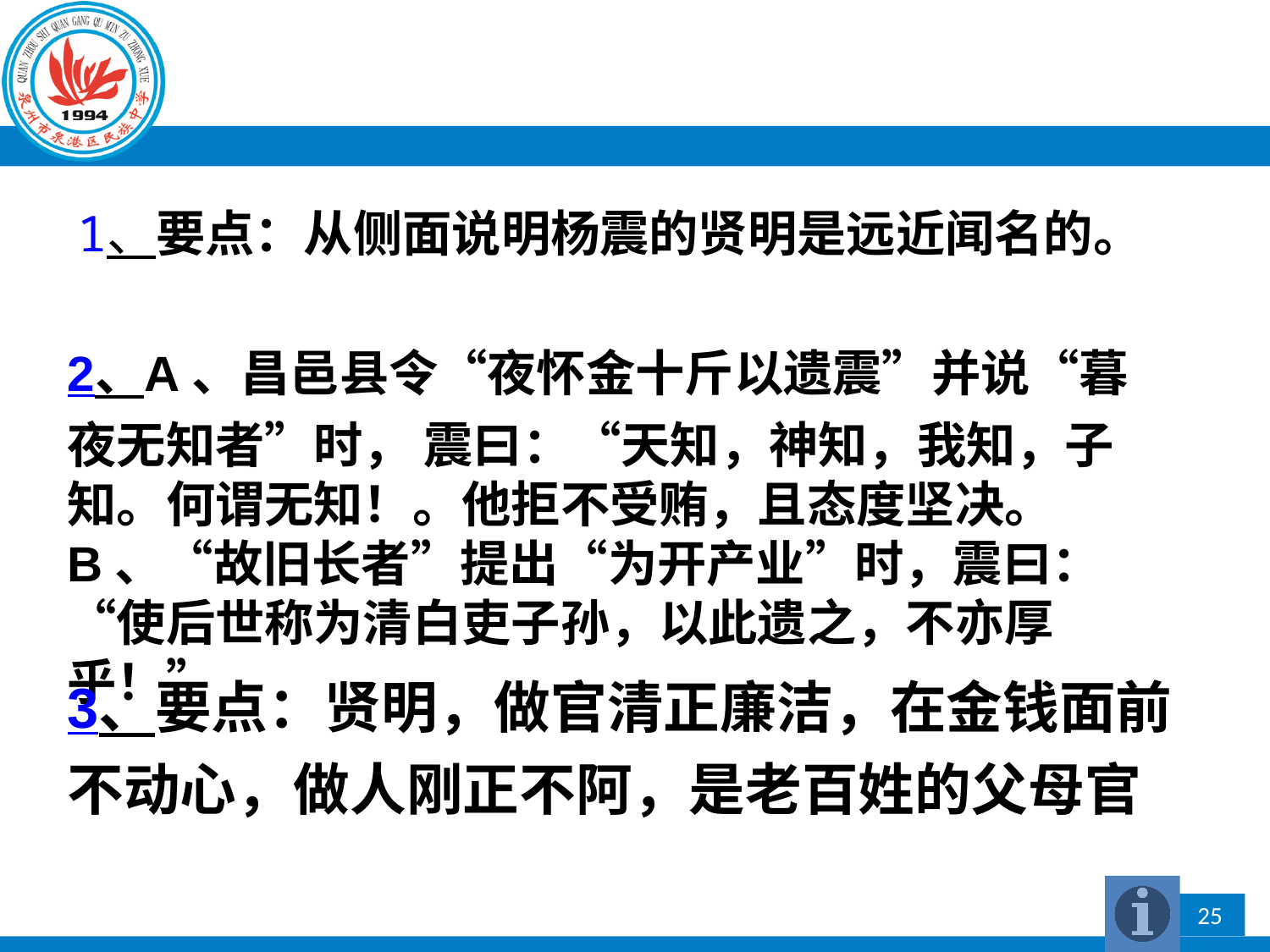

1、要点：从侧面说明杨震的贤明是远近闻名的。
2、A、昌邑县令“夜怀金十斤以遗震”并说“暮夜无知者”时， 震曰：“天知，神知，我知，子知。何谓无知！。他拒不受贿，且态度坚决。
B、“故旧长者”提出“为开产业”时，震曰：“使后世称为清白吏子孙，以此遗之，不亦厚乎！”
3、要点：贤明，做官清正廉洁，在金钱面前
不动心，做人刚正不阿，是老百姓的父母官